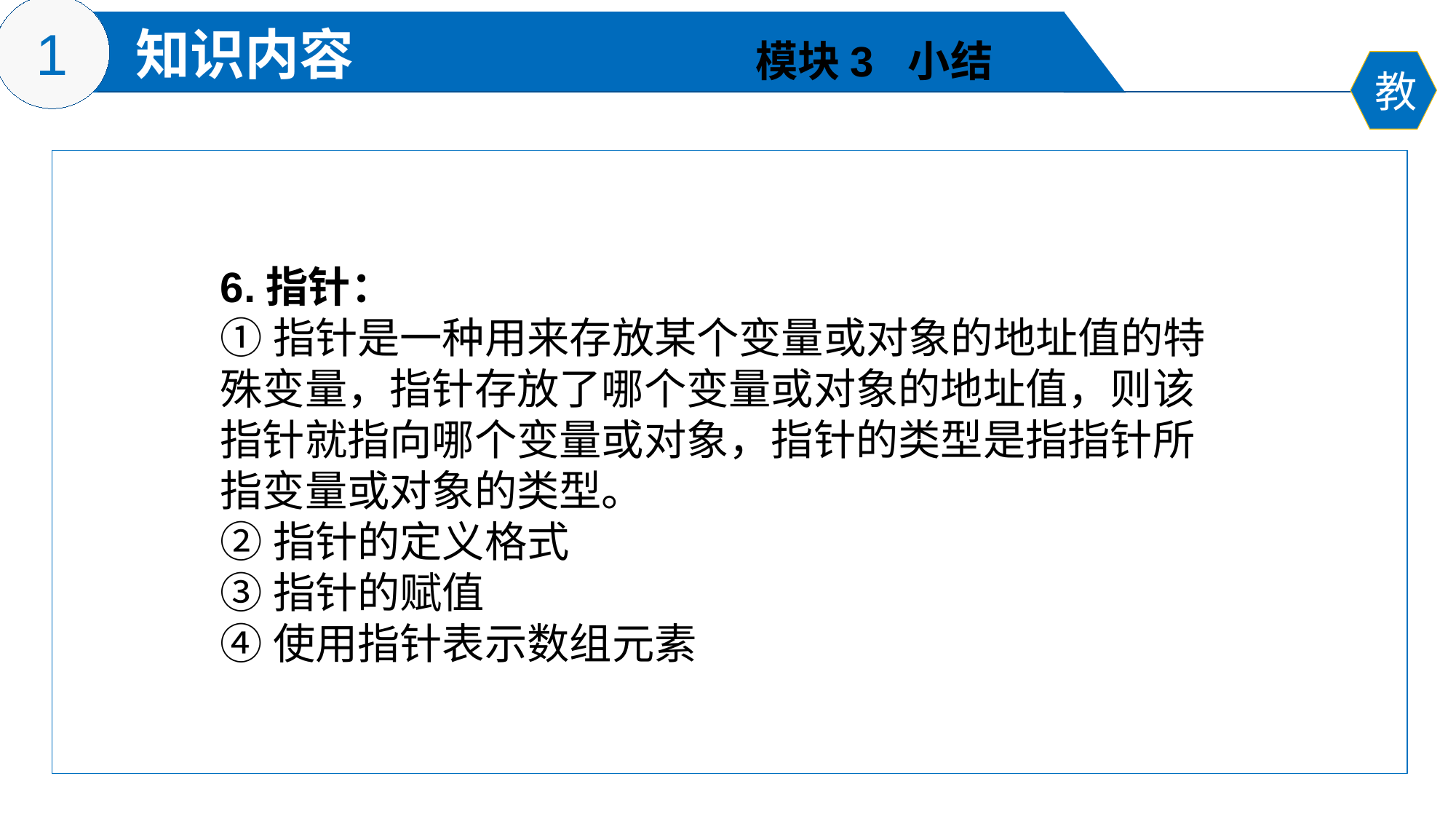

模块3  小结
6.指针：
①指针是一种用来存放某个变量或对象的地址值的特殊变量，指针存放了哪个变量或对象的地址值，则该指针就指向哪个变量或对象，指针的类型是指指针所指变量或对象的类型。
②指针的定义格式
③指针的赋值
④使用指针表示数组元素